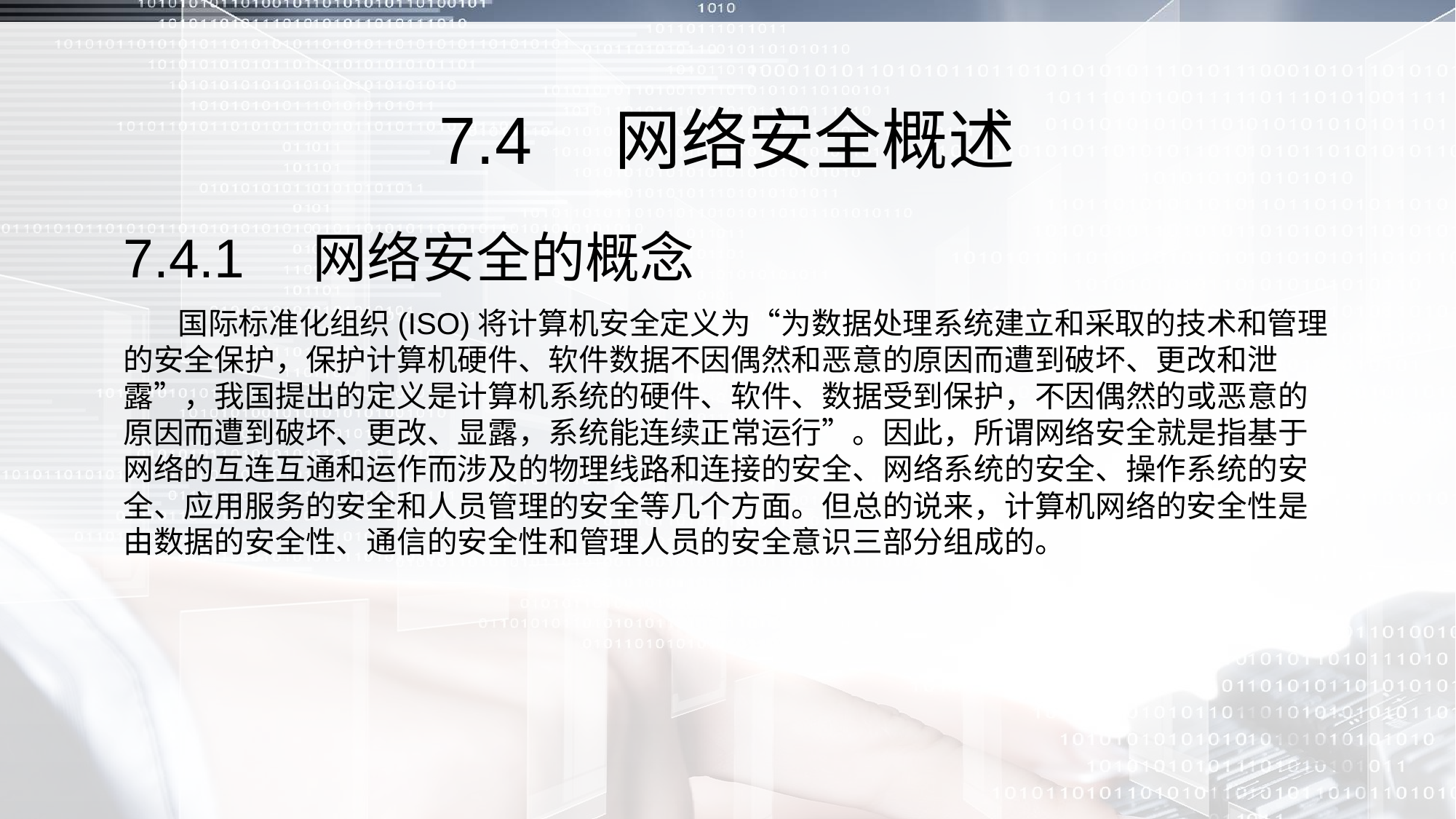

# 7.4　网络安全概述
7.4.1　网络安全的概念
       国际标准化组织(ISO)将计算机安全定义为“为数据处理系统建立和采取的技术和管理的安全保护，保护计算机硬件、软件数据不因偶然和恶意的原因而遭到破坏、更改和泄露”，我国提出的定义是计算机系统的硬件、软件、数据受到保护，不因偶然的或恶意的原因而遭到破坏、更改、显露，系统能连续正常运行”。因此，所谓网络安全就是指基于网络的互连互通和运作而涉及的物理线路和连接的安全、网络系统的安全、操作系统的安全、应用服务的安全和人员管理的安全等几个方面。但总的说来，计算机网络的安全性是由数据的安全性、通信的安全性和管理人员的安全意识三部分组成的。